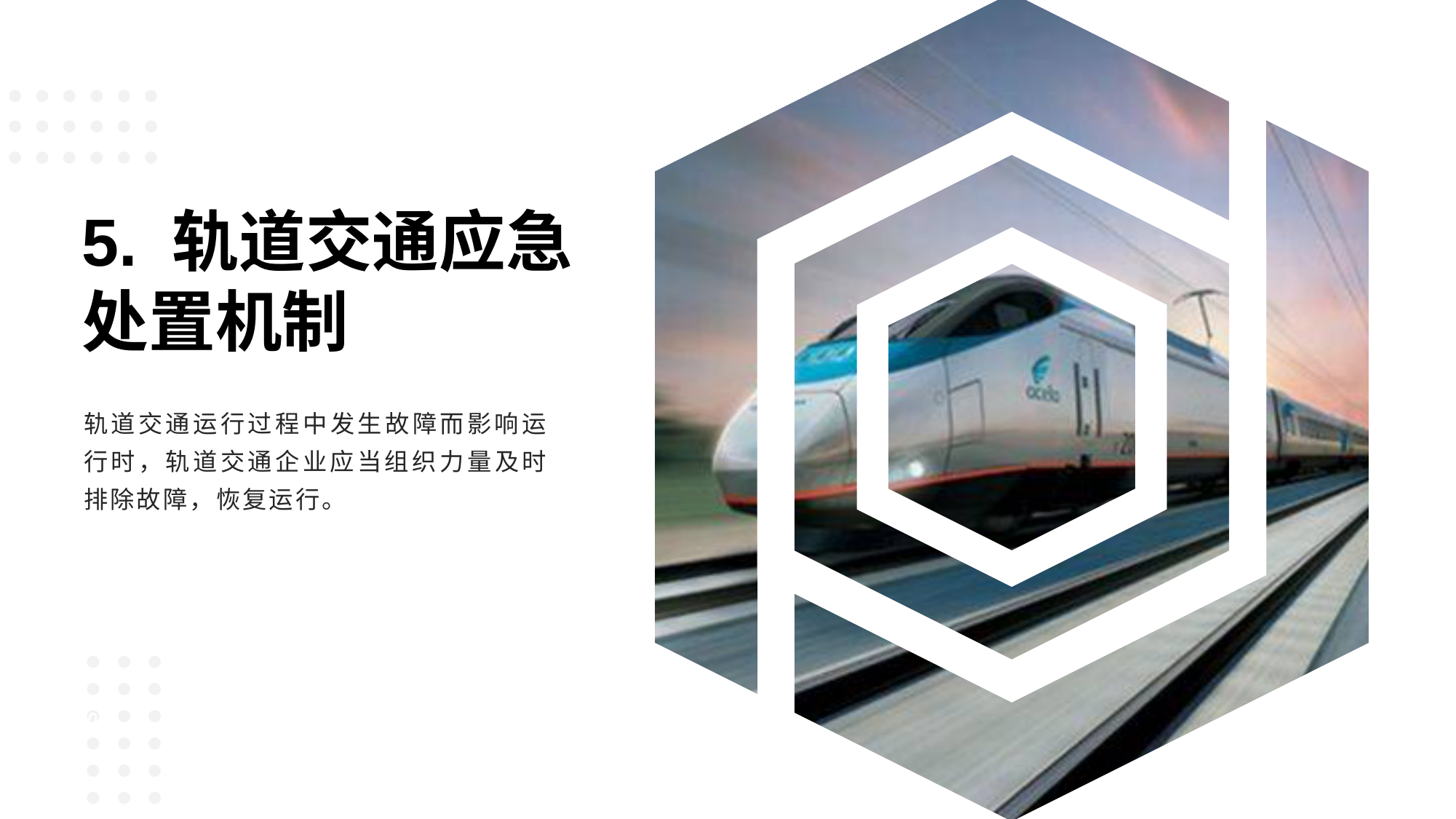

5. 轨道交通应急处置机制
轨道交通运行过程中发生故障而影响运行时，轨道交通企业应当组织力量及时排除故障，恢复运行。

s